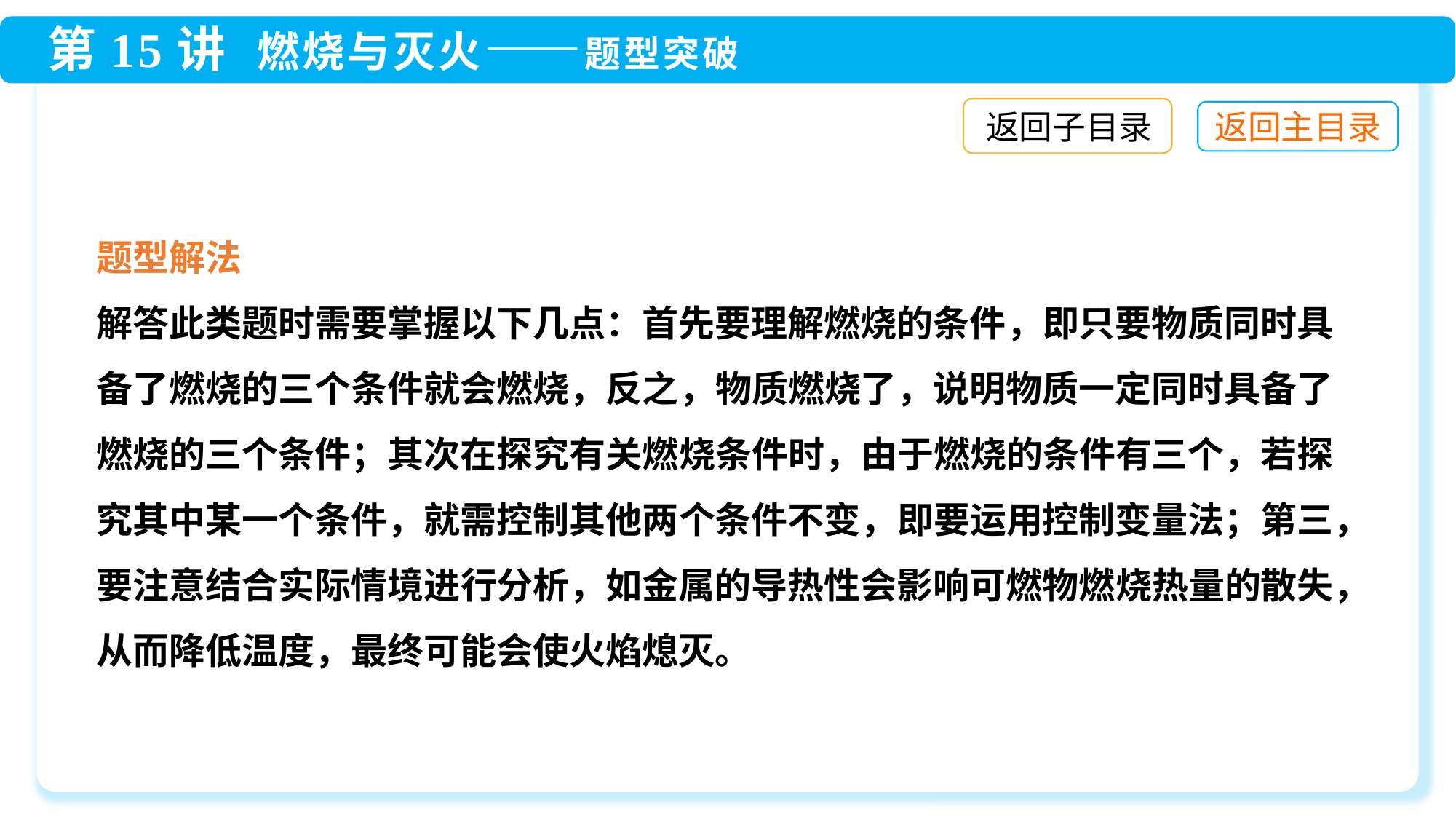

返回子目录
题型解法
解答此类题时需要掌握以下几点：首先要理解燃烧的条件，即只要物质同时具备了燃烧的三个条件就会燃烧，反之，物质燃烧了，说明物质一定同时具备了燃烧的三个条件；其次在探究有关燃烧条件时，由于燃烧的条件有三个，若探究其中某一个条件，就需控制其他两个条件不变，即要运用控制变量法；第三，要注意结合实际情境进行分析，如金属的导热性会影响可燃物燃烧热量的散失，从而降低温度，最终可能会使火焰熄灭。